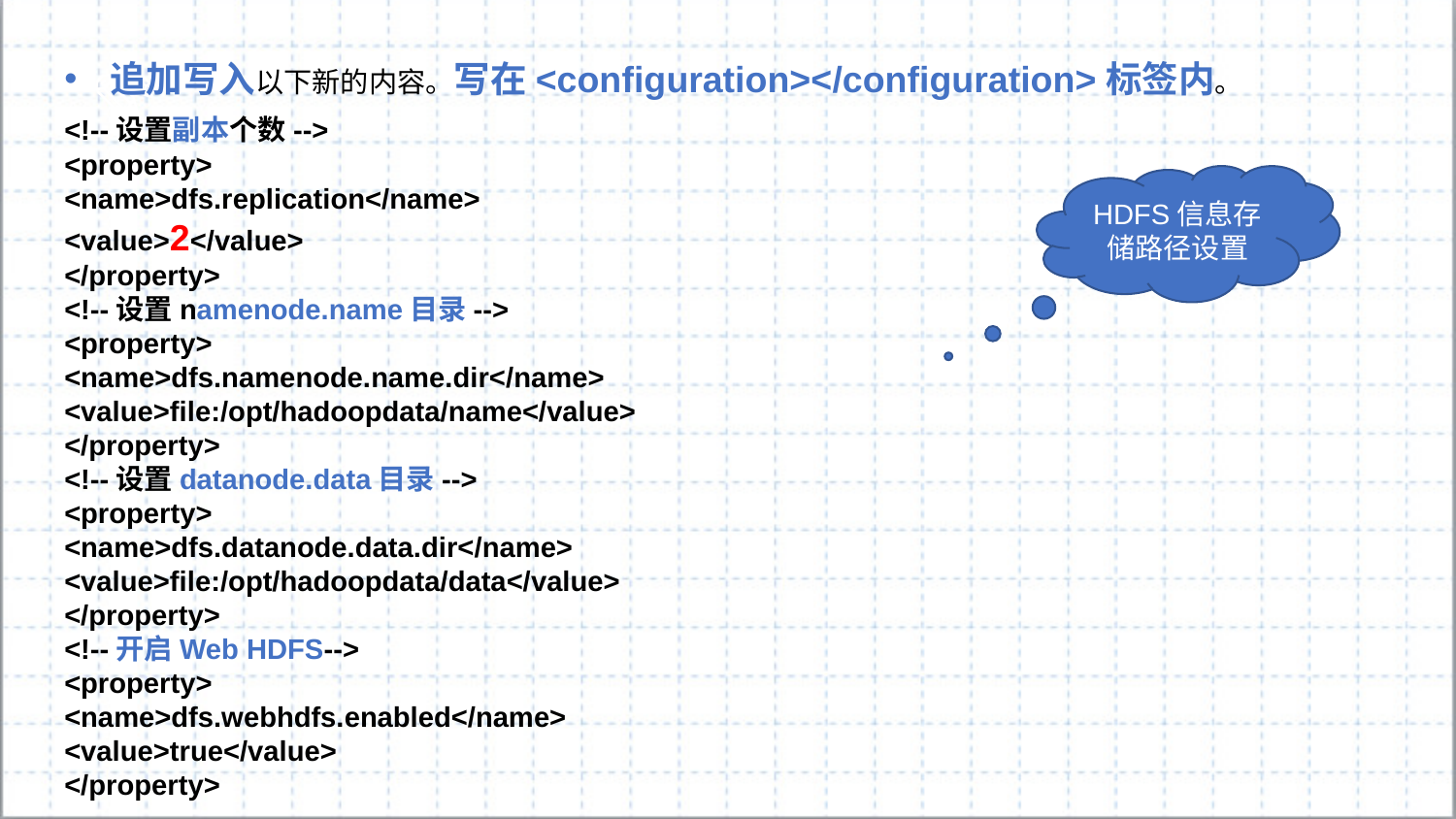

追加写入以下新的内容。写在<configuration></configuration>标签内。
<!--设置副本个数-->
<property>
<name>dfs.replication</name>
<value>2</value>
</property>
<!--设置namenode.name目录-->
<property>
<name>dfs.namenode.name.dir</name>
<value>file:/opt/hadoopdata/name</value>
</property>
<!--设置datanode.data目录-->
<property>
<name>dfs.datanode.data.dir</name>
<value>file:/opt/hadoopdata/data</value>
</property>
<!--开启Web HDFS-->
<property>
<name>dfs.webhdfs.enabled</name>
<value>true</value>
</property>
HDFS信息存储路径设置